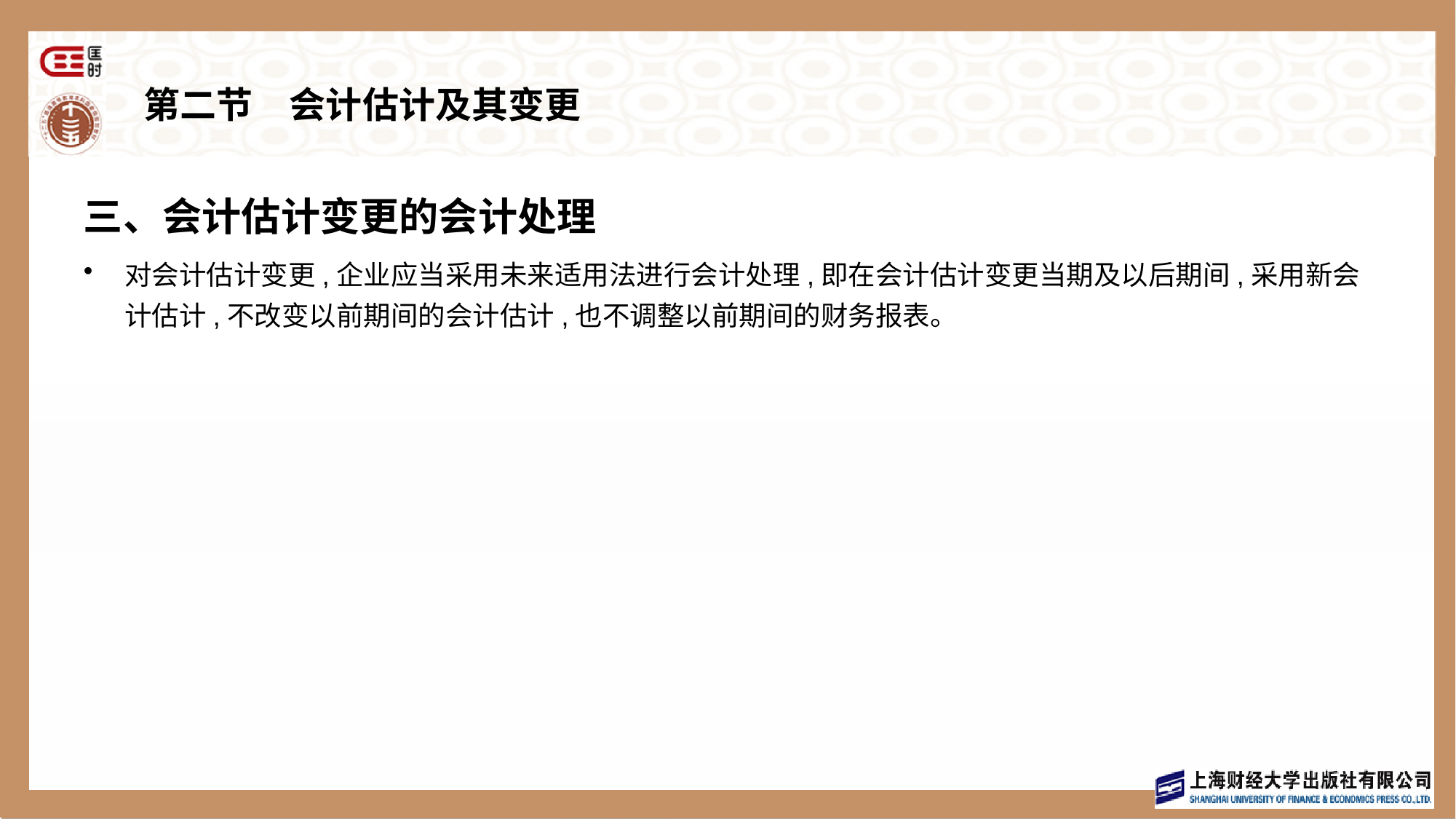

# 第二节　会计估计及其变更
三、会计估计变更的会计处理
对会计估计变更,企业应当采用未来适用法进行会计处理,即在会计估计变更当期及以后期间,采用新会计估计,不改变以前期间的会计估计,也不调整以前期间的财务报表。